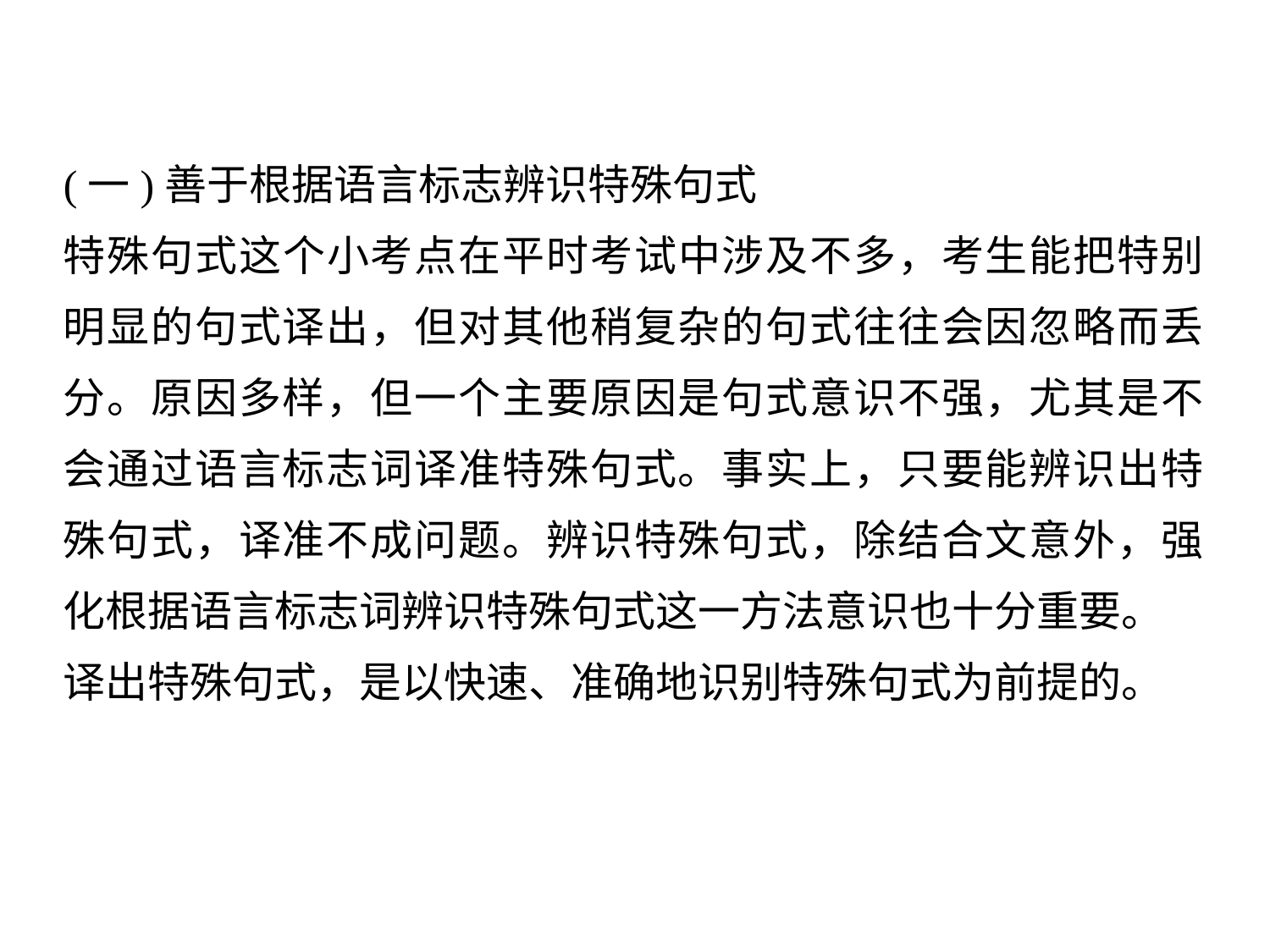

(一)善于根据语言标志辨识特殊句式
特殊句式这个小考点在平时考试中涉及不多，考生能把特别明显的句式译出，但对其他稍复杂的句式往往会因忽略而丢分。原因多样，但一个主要原因是句式意识不强，尤其是不会通过语言标志词译准特殊句式。事实上，只要能辨识出特殊句式，译准不成问题。辨识特殊句式，除结合文意外，强化根据语言标志词辨识特殊句式这一方法意识也十分重要。
译出特殊句式，是以快速、准确地识别特殊句式为前提的。